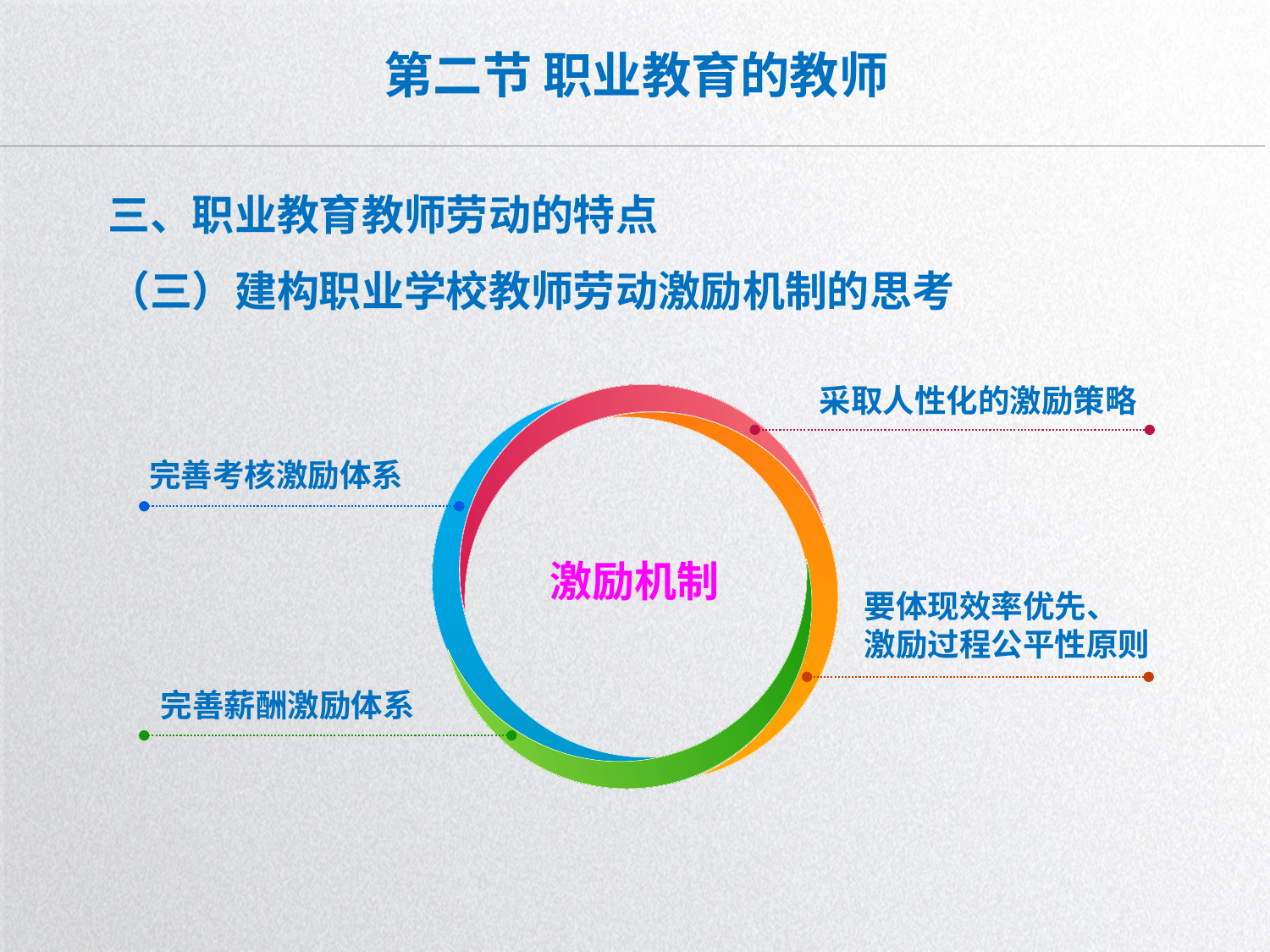

# 第二节 职业教育的教师
三、职业教育教师劳动的特点
（三）建构职业学校教师劳动激励机制的思考
采取人性化的激励策略

完善考核激励体系
激励机制
要体现效率优先、
激励过程公平性原则
完善薪酬激励体系